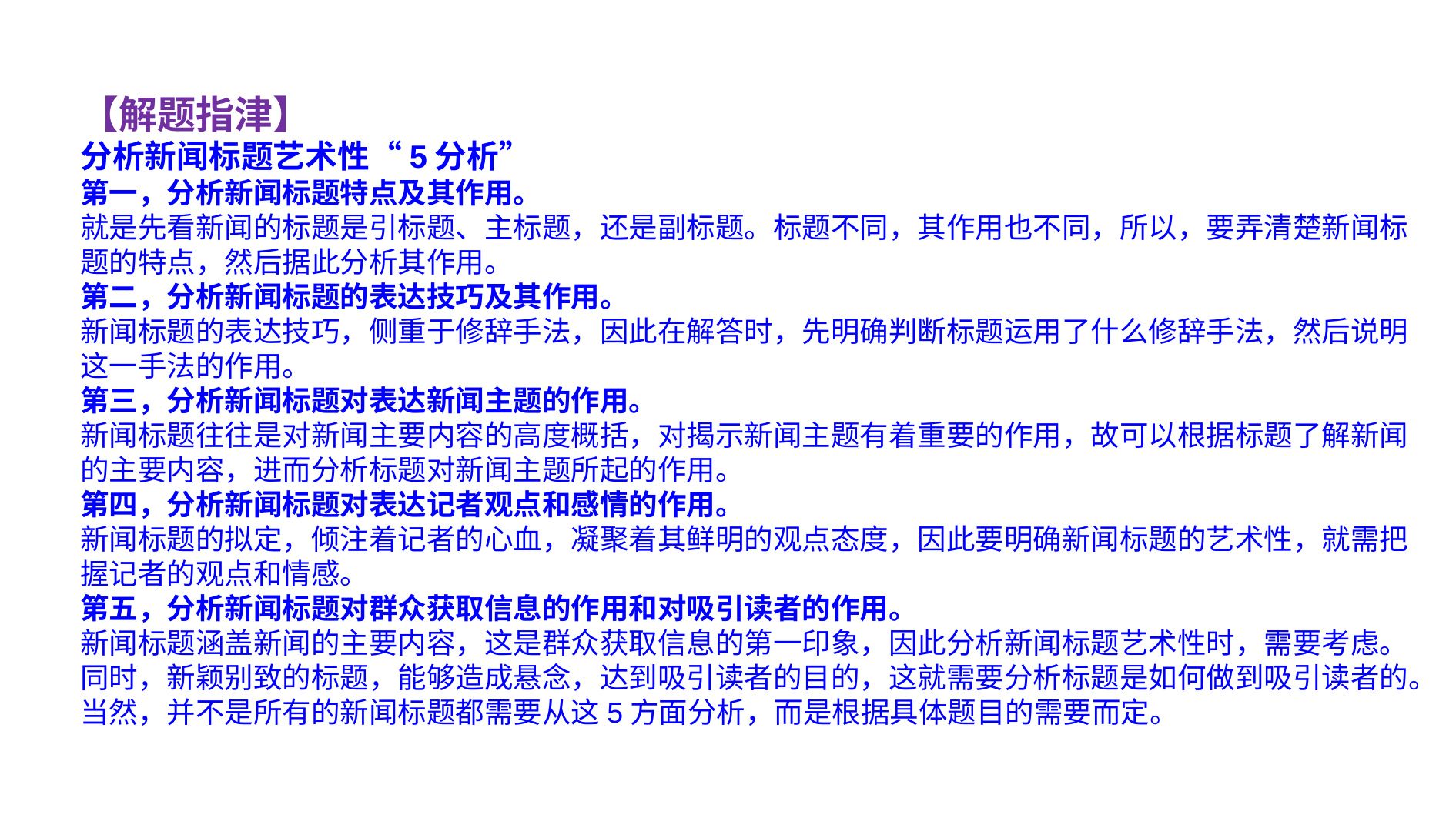

【解题指津】
分析新闻标题艺术性“5分析”
第一，分析新闻标题特点及其作用。
就是先看新闻的标题是引标题、主标题，还是副标题。标题不同，其作用也不同，所以，要弄清楚新闻标题的特点，然后据此分析其作用。
第二，分析新闻标题的表达技巧及其作用。
新闻标题的表达技巧，侧重于修辞手法，因此在解答时，先明确判断标题运用了什么修辞手法，然后说明这一手法的作用。
第三，分析新闻标题对表达新闻主题的作用。
新闻标题往往是对新闻主要内容的高度概括，对揭示新闻主题有着重要的作用，故可以根据标题了解新闻的主要内容，进而分析标题对新闻主题所起的作用。
第四，分析新闻标题对表达记者观点和感情的作用。
新闻标题的拟定，倾注着记者的心血，凝聚着其鲜明的观点态度，因此要明确新闻标题的艺术性，就需把握记者的观点和情感。
第五，分析新闻标题对群众获取信息的作用和对吸引读者的作用。
新闻标题涵盖新闻的主要内容，这是群众获取信息的第一印象，因此分析新闻标题艺术性时，需要考虑。同时，新颖别致的标题，能够造成悬念，达到吸引读者的目的，这就需要分析标题是如何做到吸引读者的。
当然，并不是所有的新闻标题都需要从这5方面分析，而是根据具体题目的需要而定。